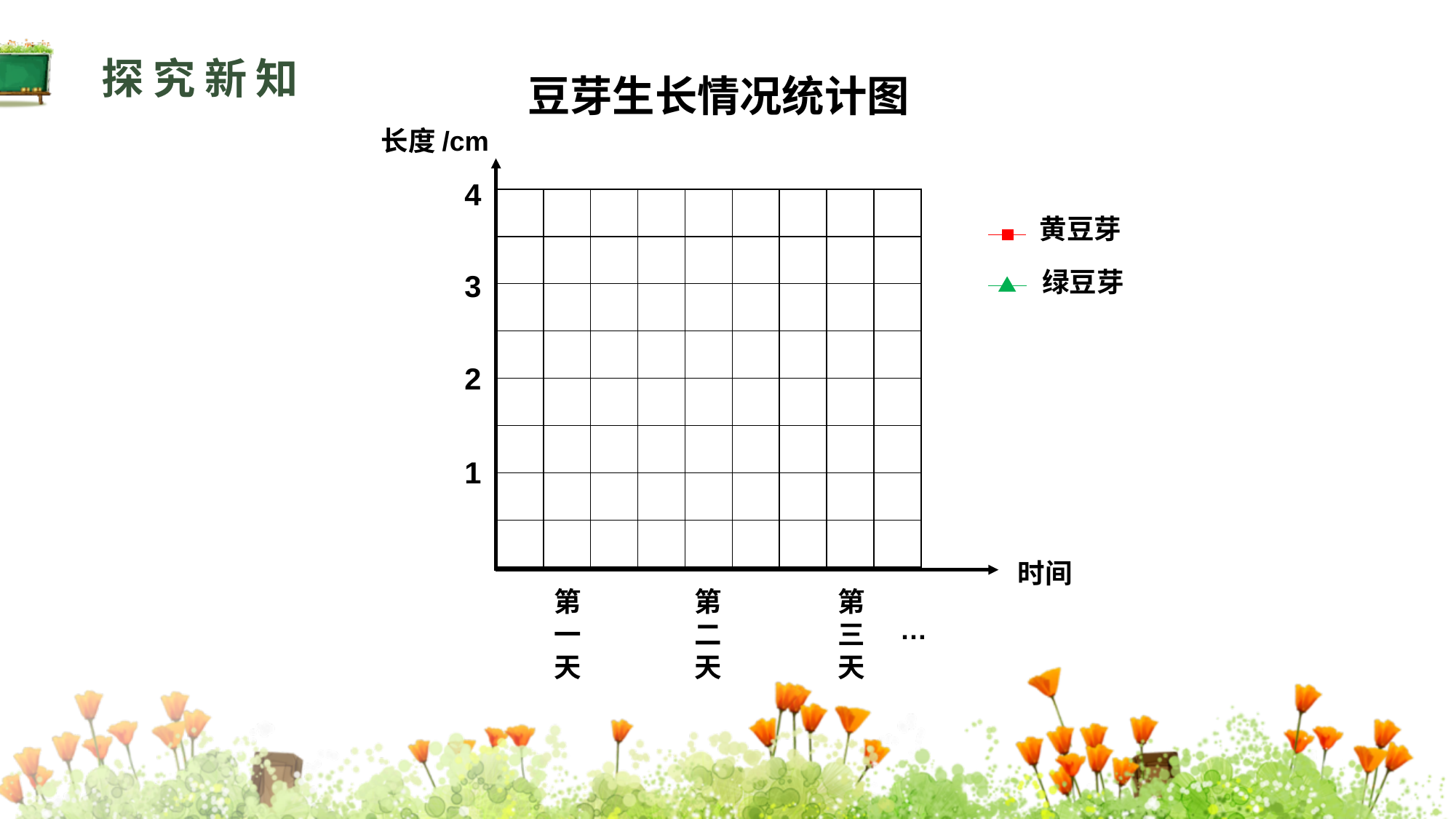

探究新知
豆芽生长情况统计图
长度/cm
4
|  |  |  |  |  |  |  |  |  |
| --- | --- | --- | --- | --- | --- | --- | --- | --- |
|  |  |  |  |  |  |  |  |  |
|  |  |  |  |  |  |  |  |  |
|  |  |  |  |  |  |  |  |  |
|  |  |  |  |  |  |  |  |  |
|  |  |  |  |  |  |  |  |  |
|  |  |  |  |  |  |  |  |  |
|  |  |  |  |  |  |  |  |  |
黄豆芽

绿豆芽

3
2
1
时间
第一天
第二天
第三天
…